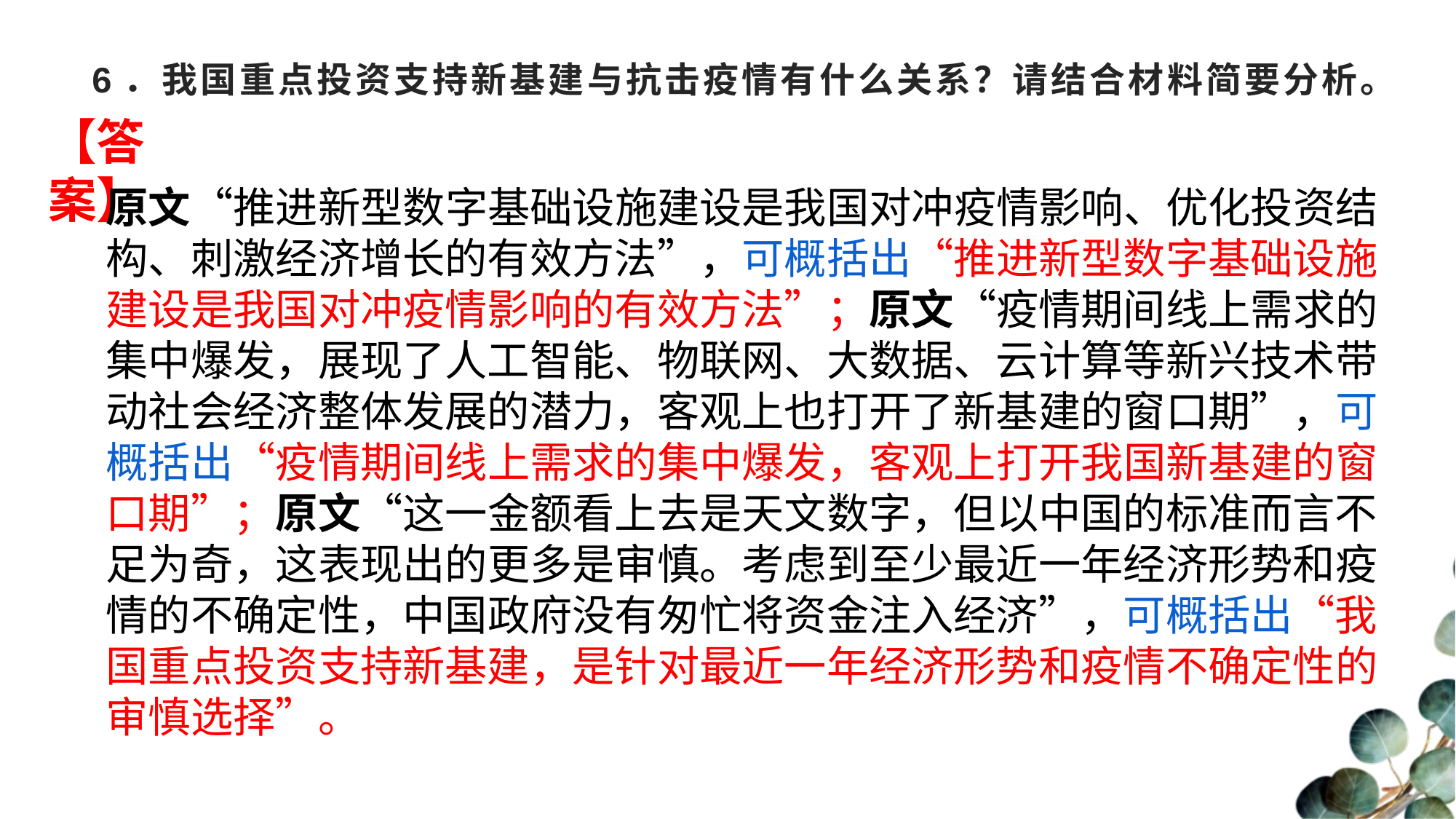

# 6．我国重点投资支持新基建与抗击疫情有什么关系？请结合材料简要分析。
【答案】
原文“推进新型数字基础设施建设是我国对冲疫情影响、优化投资结构、刺激经济增长的有效方法”，可概括出“推进新型数字基础设施建设是我国对冲疫情影响的有效方法”；原文“疫情期间线上需求的集中爆发，展现了人工智能、物联网、大数据、云计算等新兴技术带动社会经济整体发展的潜力，客观上也打开了新基建的窗口期”，可概括出“疫情期间线上需求的集中爆发，客观上打开我国新基建的窗口期”；原文“这一金额看上去是天文数字，但以中国的标准而言不足为奇，这表现出的更多是审慎。考虑到至少最近一年经济形势和疫情的不确定性，中国政府没有匆忙将资金注入经济”，可概括出“我国重点投资支持新基建，是针对最近一年经济形势和疫情不确定性的审慎选择”。